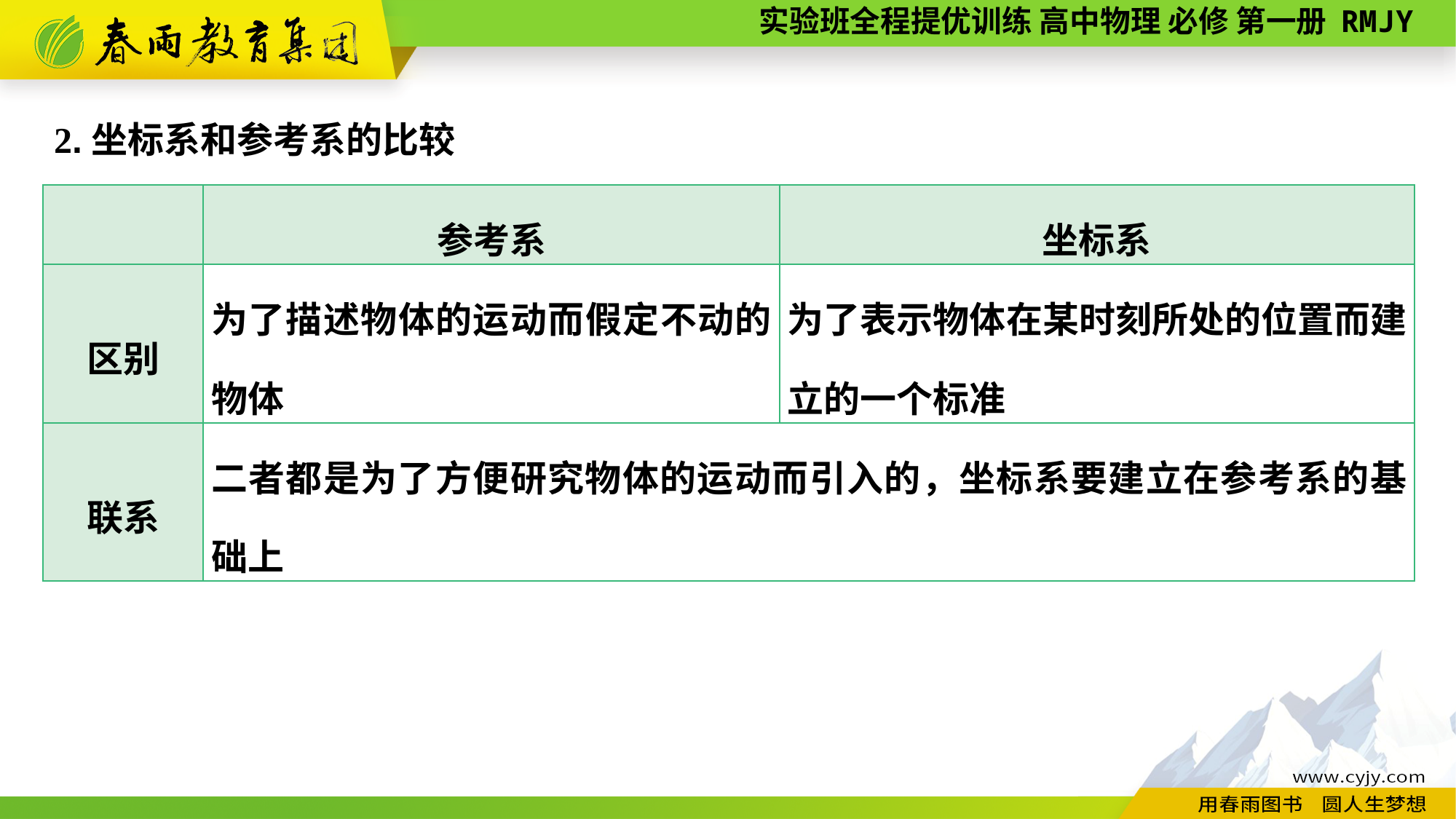

2.坐标系和参考系的比较
|  | 参考系 | 坐标系 |
| --- | --- | --- |
| 区别 | 为了描述物体的运动而假定不动的物体 | 为了表示物体在某时刻所处的位置而建立的一个标准 |
| 联系 | 二者都是为了方便研究物体的运动而引入的，坐标系要建立在参考系的基础上 |  |